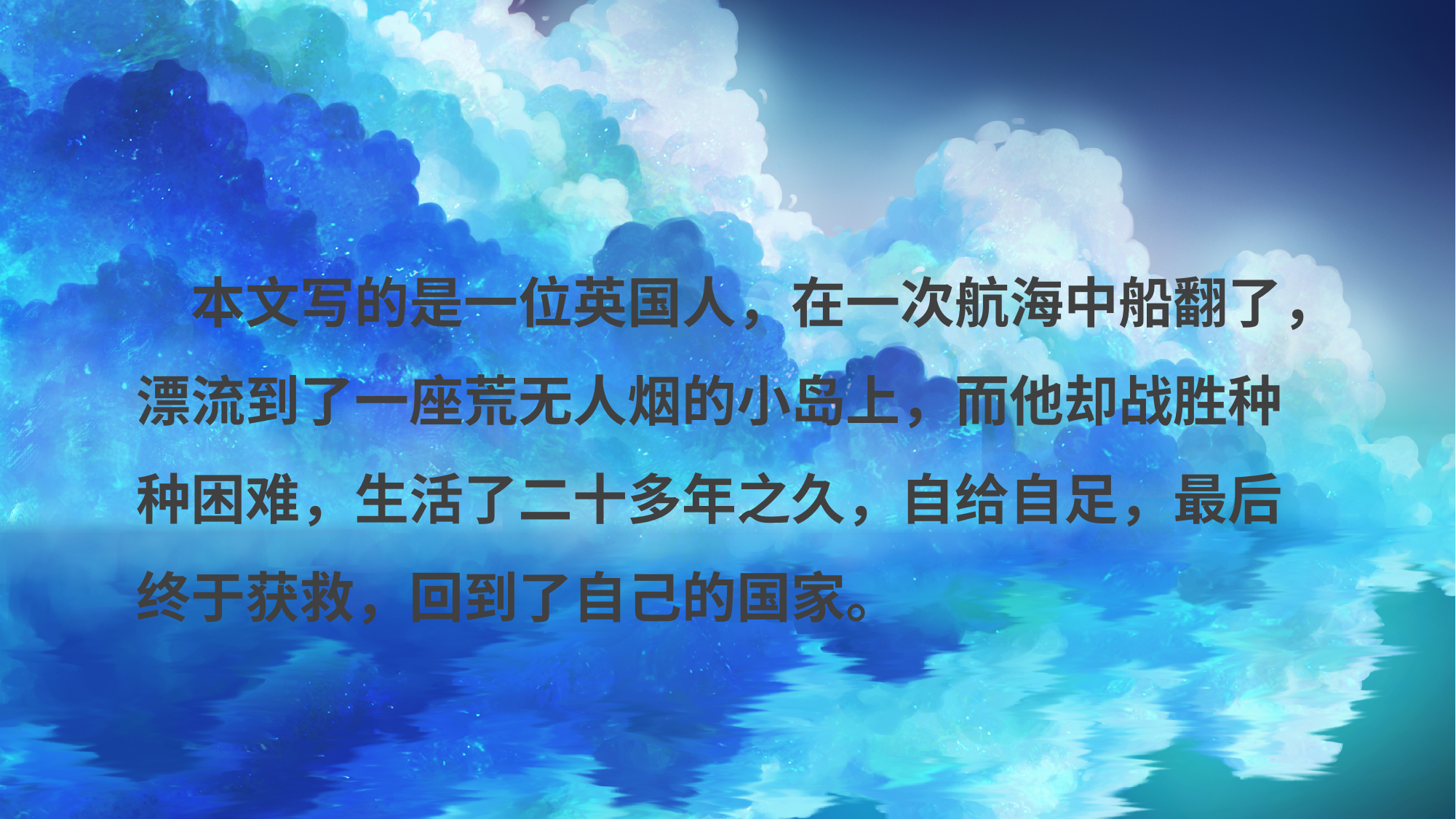

本文写的是一位英国人，在一次航海中船翻了，漂流到了一座荒无人烟的小岛上，而他却战胜种种困难，生活了二十多年之久，自给自足，最后终于获救，回到了自己的国家。